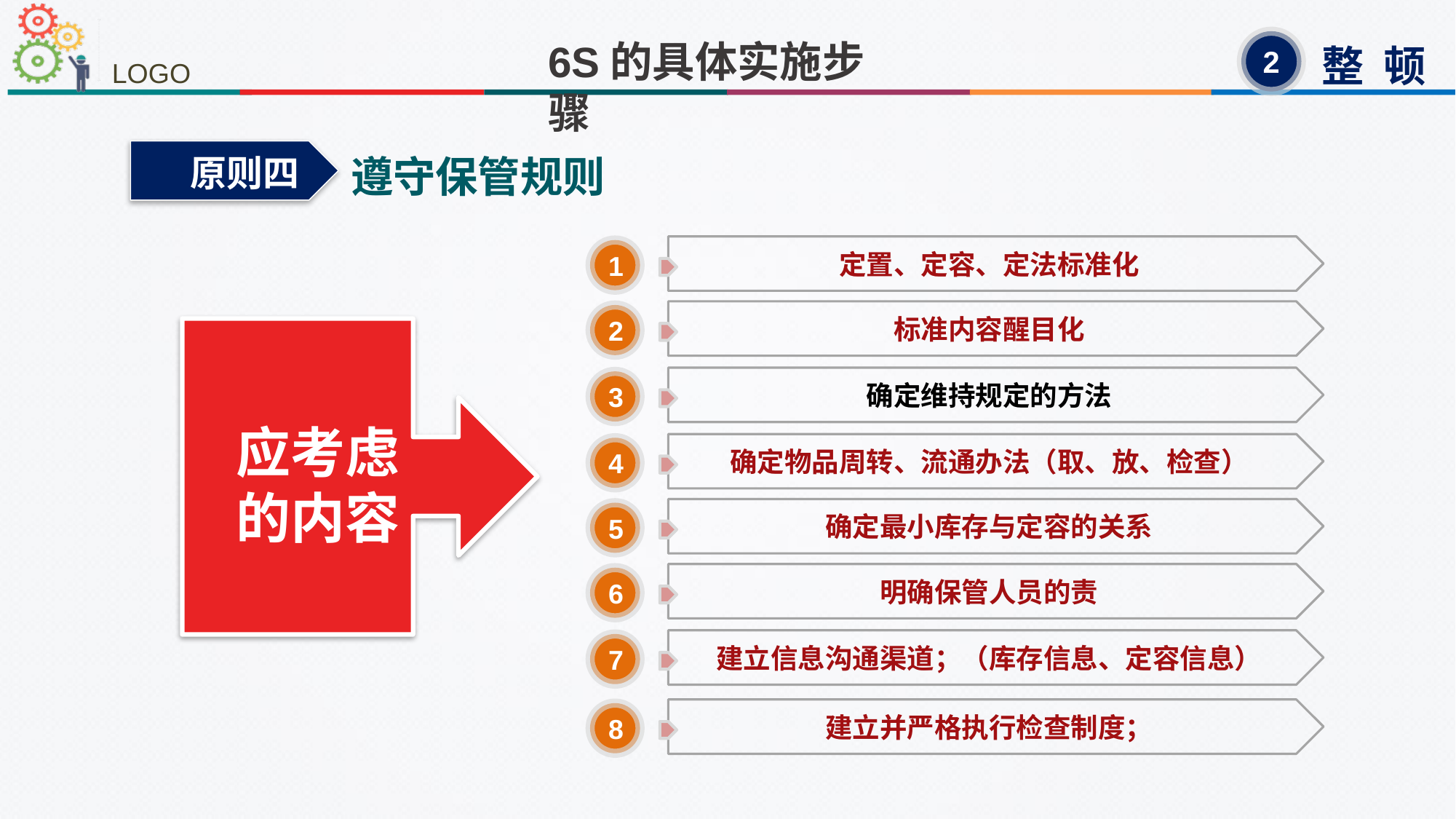

6S的具体实施步骤
整  顿
2
原则四

遵守保管规则
定置、定容、定法标准化

1
标准内容醒目化

2

确定维持规定的方法

3
应考虑的内容
确定物品周转、流通办法（取、放、检查）

4
确定最小库存与定容的关系

5
明确保管人员的责

6
建立信息沟通渠道；（库存信息、定容信息）

7
建立并严格执行检查制度；

8